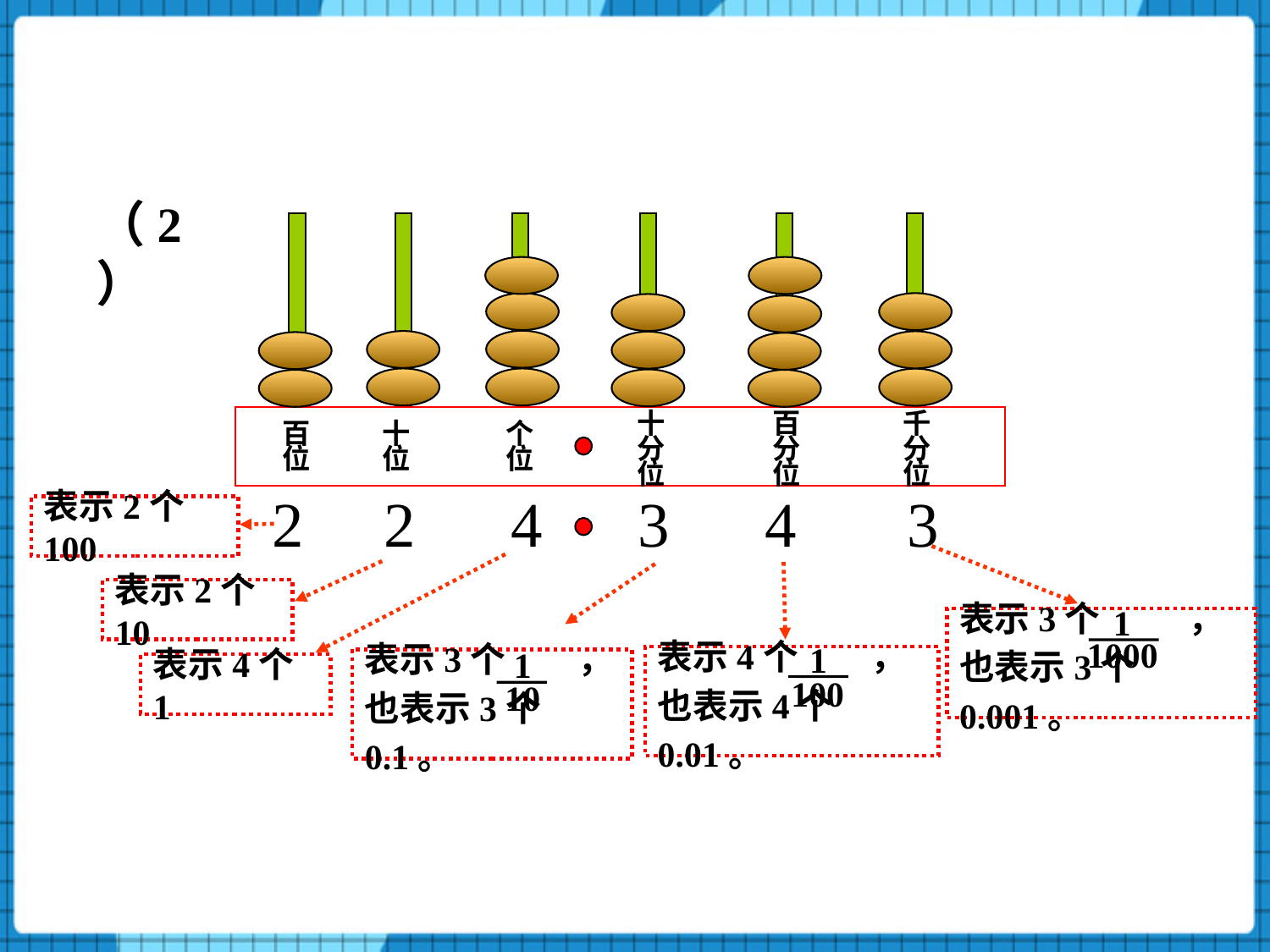

（2）

十
分
位
百
分
位
千
分
位
百
位
十
位
个
位

  22     2      4      3      4       3
表示2个100

表示2个10
1
1000

表示3个           ，
也表示3个0.001。

1
100

表示4个         ，
也表示4个0.01。
表示3个         ，
也表示3个0.1。
1
10

表示4个1